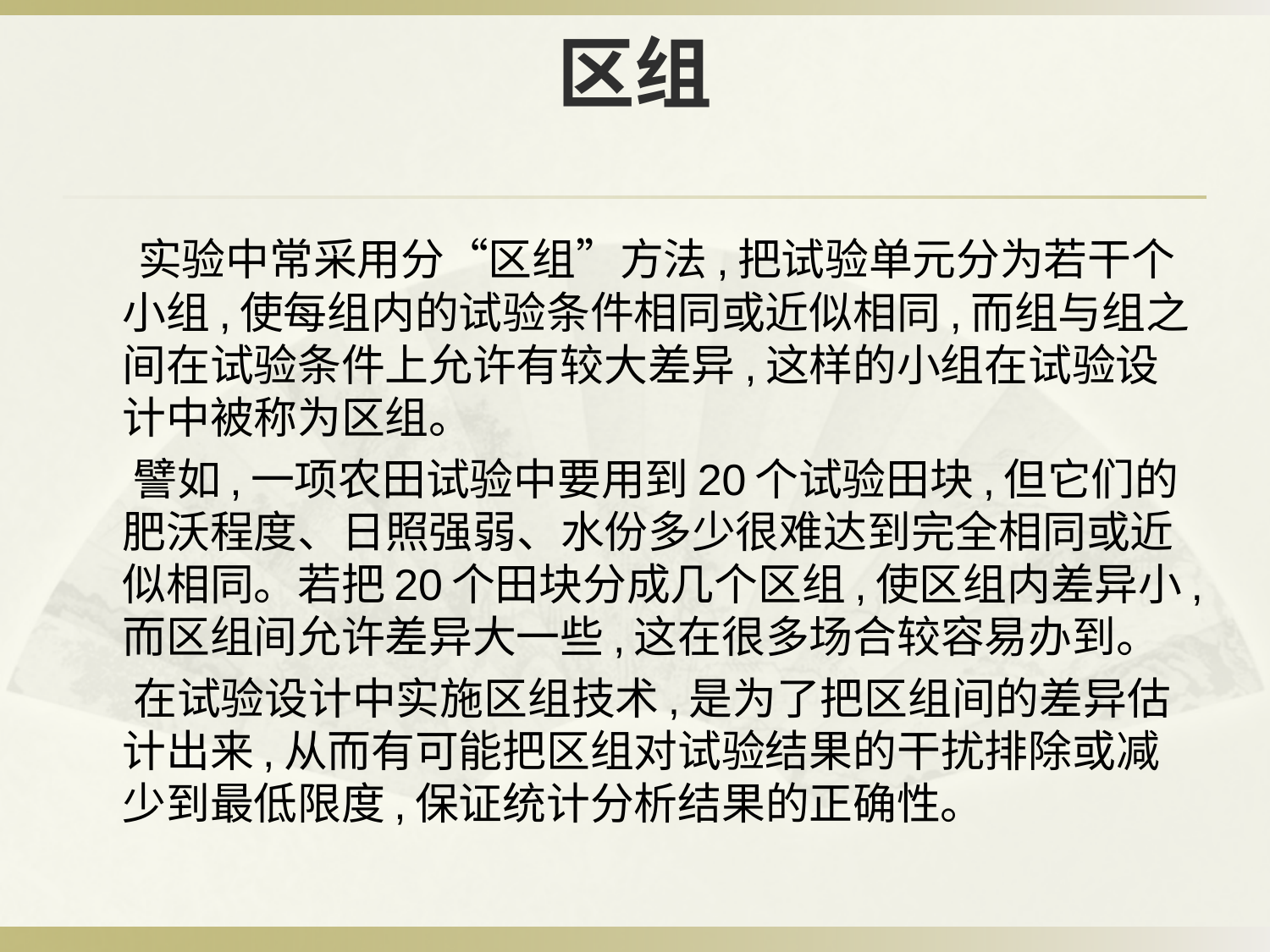

# 区组
     实验中常采用分“区组”方法,把试验单元分为若干个小组,使每组内的试验条件相同或近似相同,而组与组之间在试验条件上允许有较大差异,这样的小组在试验设计中被称为区组。
     譬如,一项农田试验中要用到20个试验田块,但它们的肥沃程度、日照强弱、水份多少很难达到完全相同或近似相同。若把20个田块分成几个区组,使区组内差异小,而区组间允许差异大一些,这在很多场合较容易办到。
     在试验设计中实施区组技术,是为了把区组间的差异估计出来,从而有可能把区组对试验结果的干扰排除或减少到最低限度,保证统计分析结果的正确性。